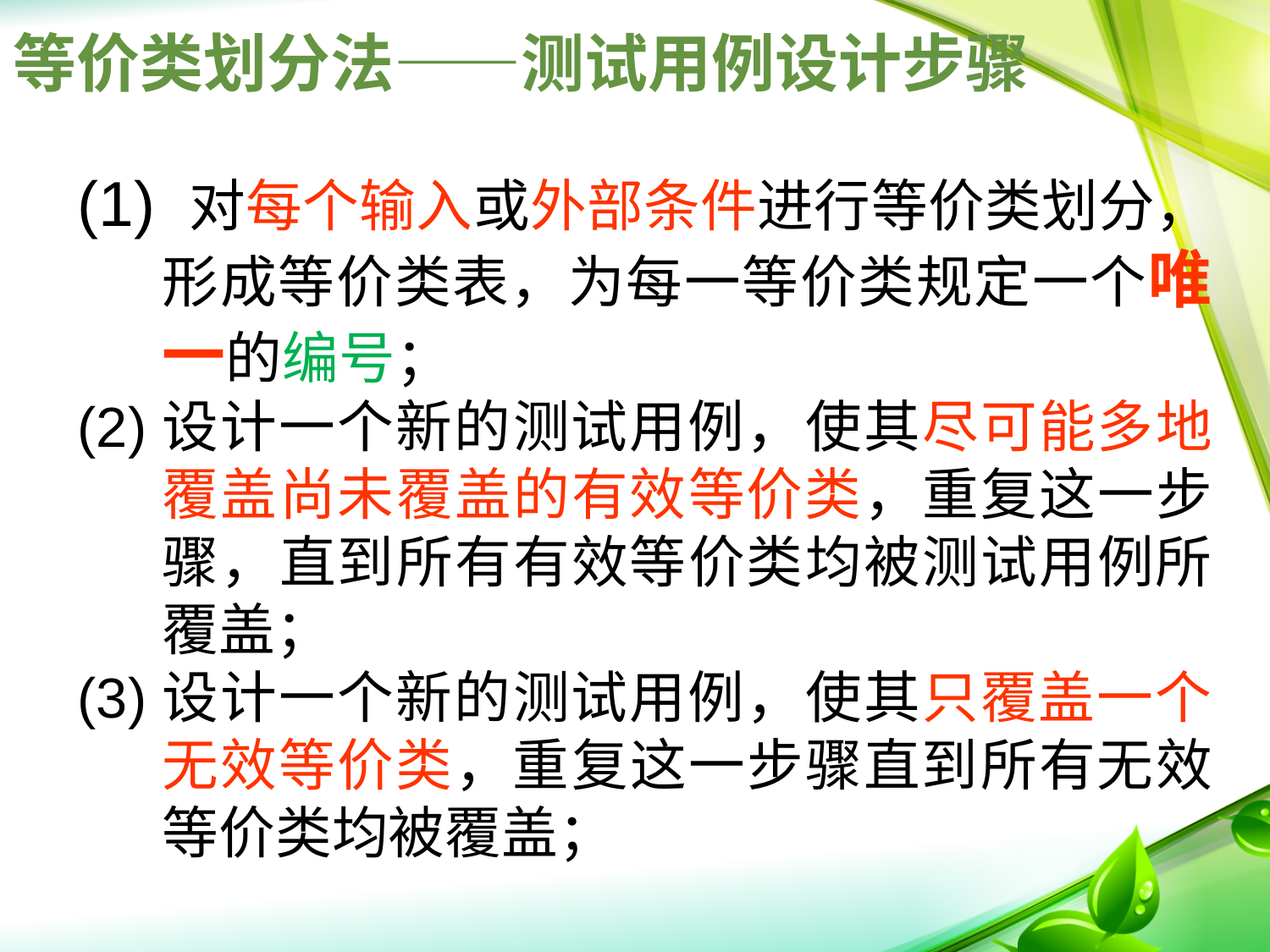

# 等价类划分法——测试用例设计步骤
(1) 对每个输入或外部条件进行等价类划分，形成等价类表，为每一等价类规定一个唯一的编号；
(2)设计一个新的测试用例，使其尽可能多地覆盖尚未覆盖的有效等价类，重复这一步骤，直到所有有效等价类均被测试用例所覆盖；
(3)设计一个新的测试用例，使其只覆盖一个无效等价类，重复这一步骤直到所有无效等价类均被覆盖；